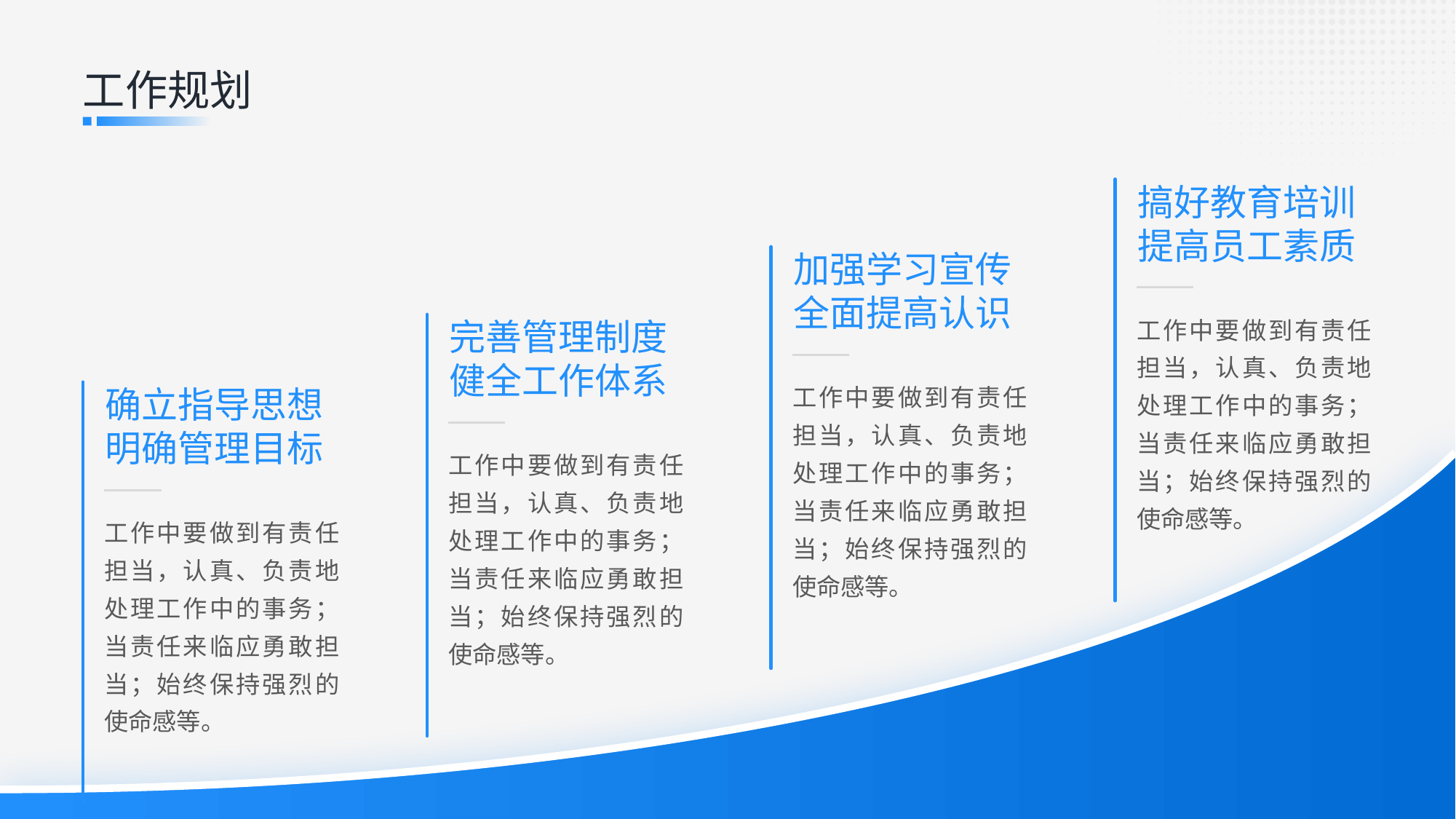

工作规划
搞好教育培训
提高员工素质
加强学习宣传
全面提高认识
工作中要做到有责任担当，认真、负责地处理工作中的事务；当责任来临应勇敢担当；始终保持强烈的使命感等。
完善管理制度
健全工作体系
工作中要做到有责任担当，认真、负责地处理工作中的事务；当责任来临应勇敢担当；始终保持强烈的使命感等。
确立指导思想
明确管理目标
工作中要做到有责任担当，认真、负责地处理工作中的事务；当责任来临应勇敢担当；始终保持强烈的使命感等。

工作中要做到有责任担当，认真、负责地处理工作中的事务；当责任来临应勇敢担当；始终保持强烈的使命感等。